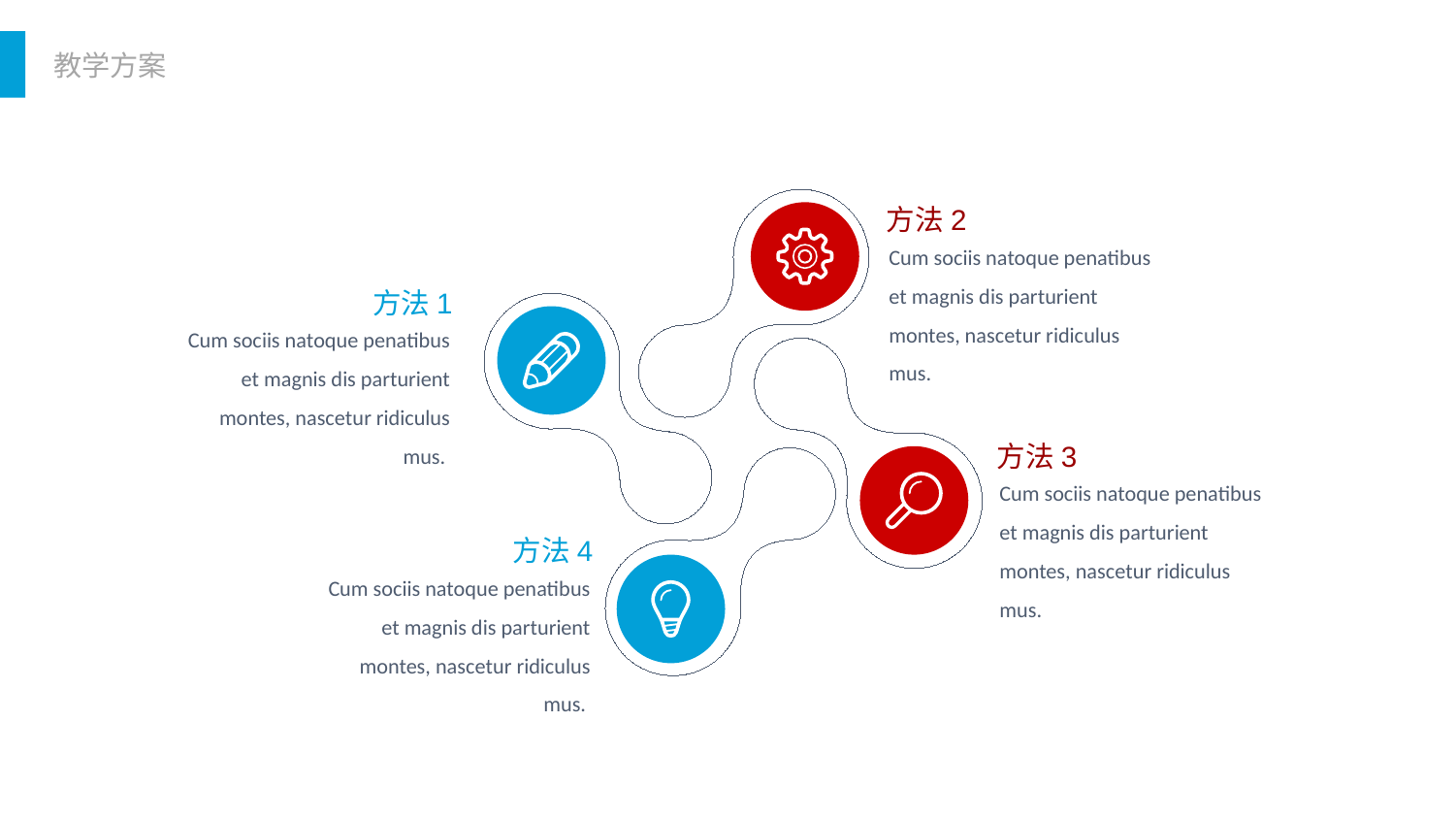

方法2

Cum sociis natoque penatibus et magnis dis parturient montes, nascetur ridiculus mus.

方法1

Cum sociis natoque penatibus et magnis dis parturient montes, nascetur ridiculus mus.

方法3

Cum sociis natoque penatibus et magnis dis parturient montes, nascetur ridiculus mus.

方法4
Cum sociis natoque penatibus et magnis dis parturient montes, nascetur ridiculus mus.